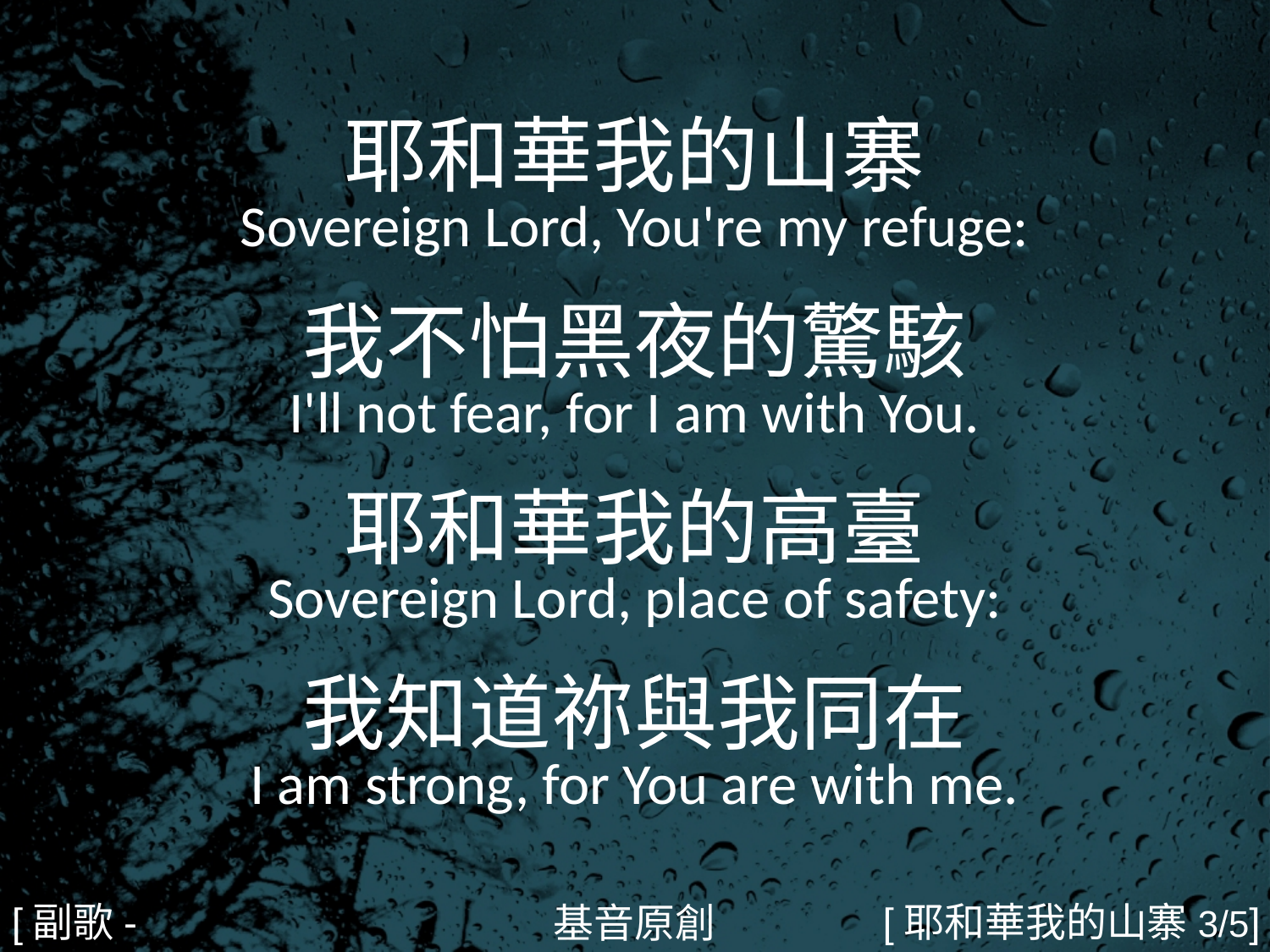

耶和華我的山寨
Sovereign Lord, You're my refuge:

我不怕黑夜的驚駭
I'll not fear, for I am with You.

耶和華我的高臺
Sovereign Lord, place of safety:

我知道祢與我同在
I am strong, for You are with me.
#

[副歌-1]
[耶和華我的山寨3/5]
基音原創